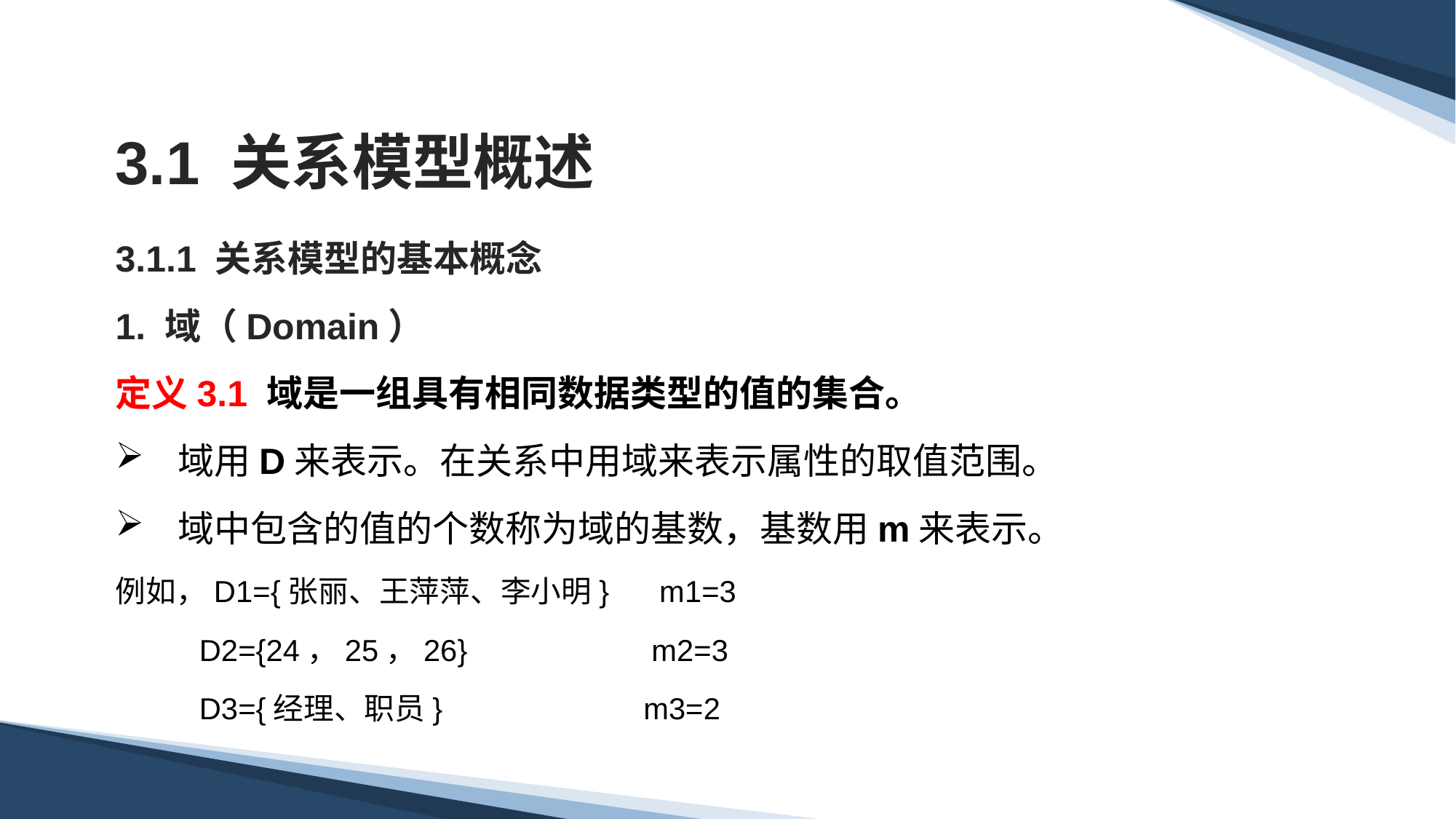

# 3.1 关系模型概述
3.1.1 关系模型的基本概念
1. 域（Domain）
定义3.1 域是一组具有相同数据类型的值的集合。
   域用D来表示。在关系中用域来表示属性的取值范围。
   域中包含的值的个数称为域的基数，基数用m来表示。
例如，D1={张丽、王萍萍、李小明}      m1=3
          D2={24，25，26}                      m2=3
          D3={经理、职员}                        m3=2